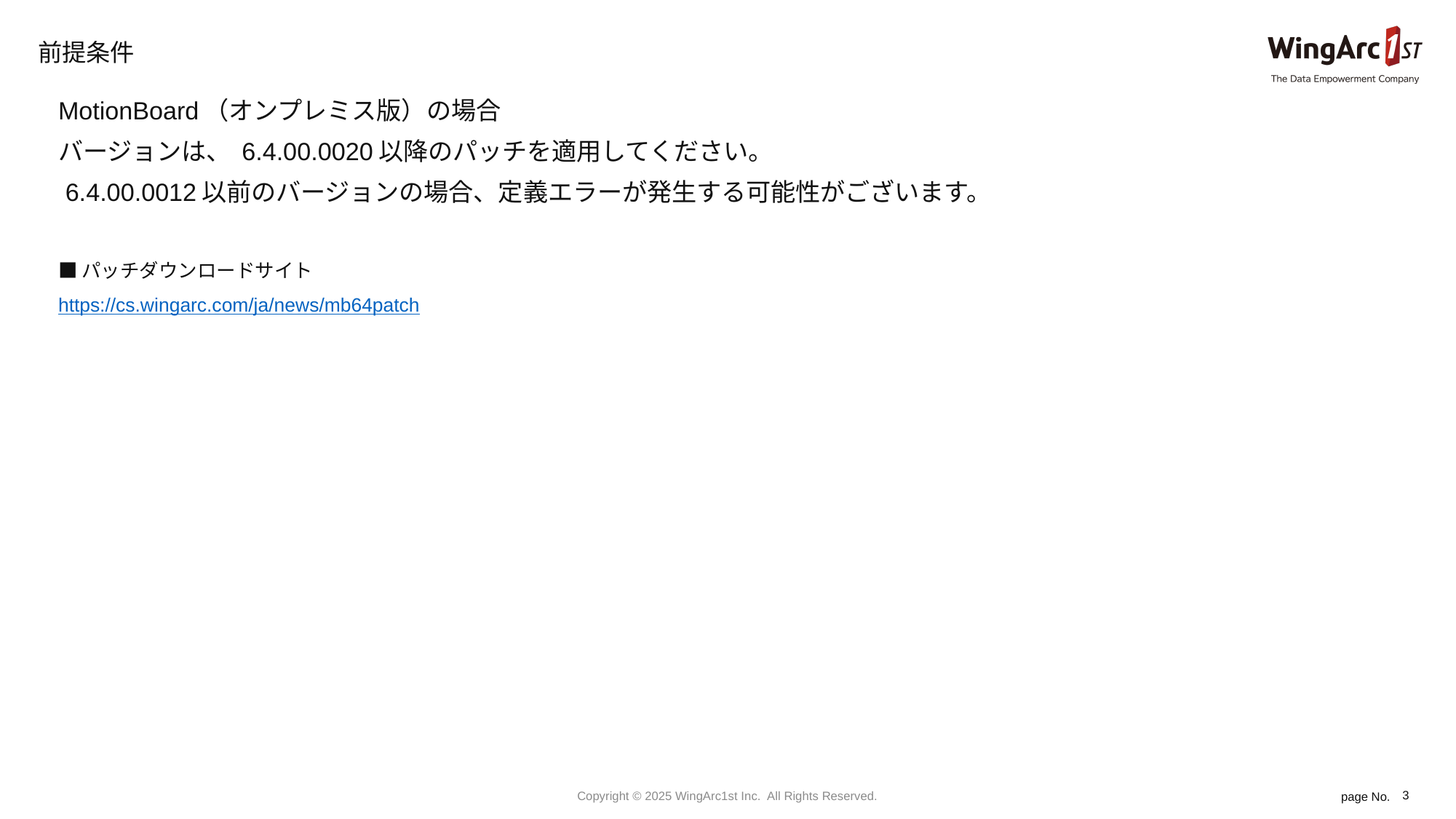

# 前提条件
MotionBoard（オンプレミス版）の場合
バージョンは、 6.4.00.0020以降のパッチを適用してください。
 6.4.00.0012以前のバージョンの場合、定義エラーが発生する可能性がございます。

■パッチダウンロードサイト
https://cs.wingarc.com/ja/news/mb64patch
3
Copyright © 2025 WingArc1st Inc.  All Rights Reserved.